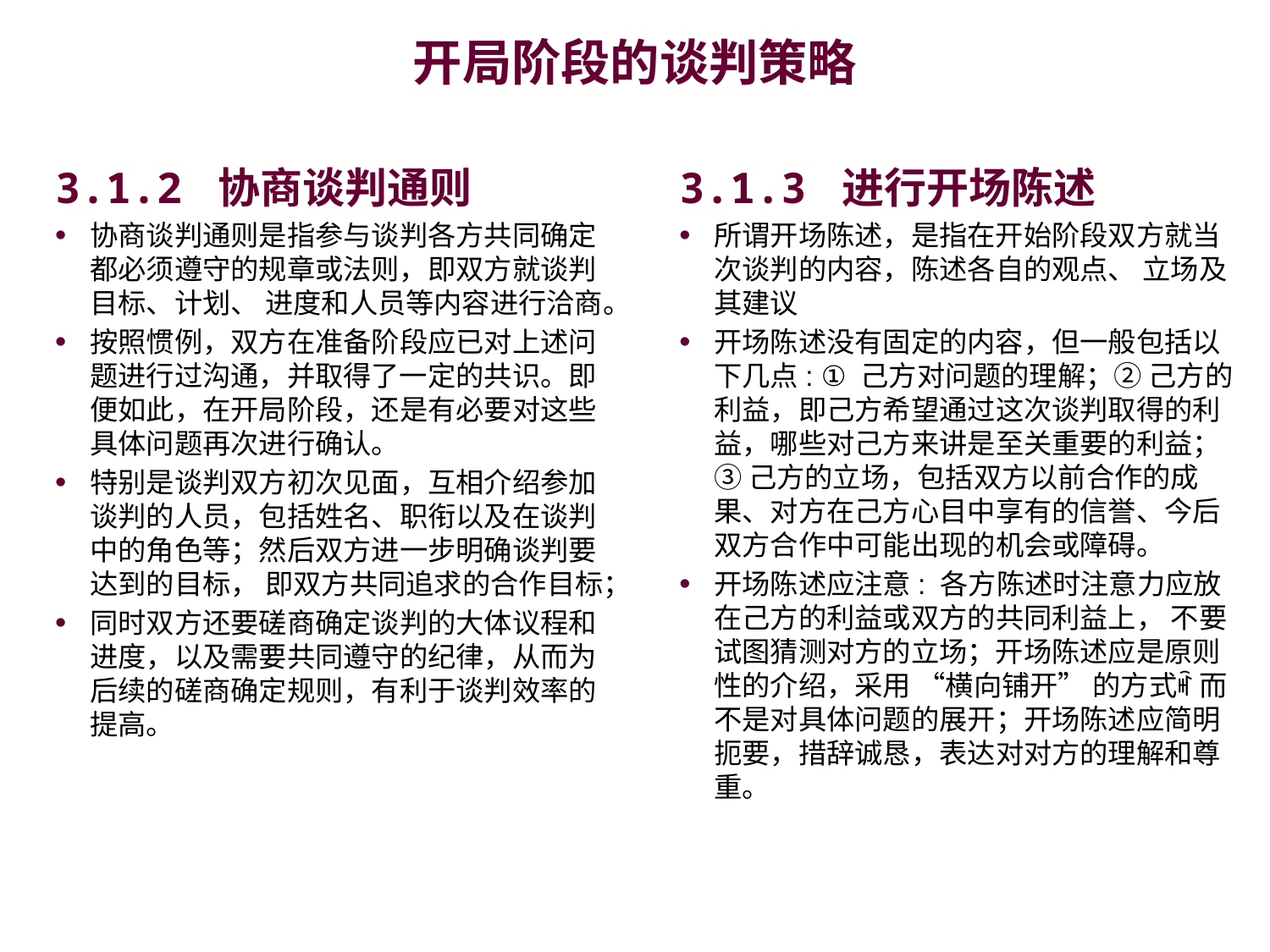

# 开局阶段的谈判策略
3.1.2 协商谈判通则
协商谈判通则是指参与谈判各方共同确定都必须遵守的规章或法则，即双方就谈判目标、计划、 进度和人员等内容进行洽商。
按照惯例，双方在准备阶段应已对上述问题进行过沟通，并取得了一定的共识。即便如此，在开局阶段，还是有必要对这些具体问题再次进行确认。
特别是谈判双方初次见面，互相介绍参加谈判的人员，包括姓名、职衔以及在谈判中的角色等；然后双方进一步明确谈判要达到的目标， 即双方共同追求的合作目标；
同时双方还要磋商确定谈判的大体议程和进度，以及需要共同遵守的纪律，从而为后续的磋商确定规则，有利于谈判效率的提高。
3.1.3 进行开场陈述
所谓开场陈述，是指在开始阶段双方就当次谈判的内容，陈述各自的观点、 立场及其建议
开场陈述没有固定的内容，但一般包括以下几点: ① 己方对问题的理解；② 己方的利益，即己方希望通过这次谈判取得的利益，哪些对己方来讲是至关重要的利益；③ 己方的立场，包括双方以前合作的成果、对方在己方心目中享有的信誉、今后双方合作中可能出现的机会或障碍。
开场陈述应注意: 各方陈述时注意力应放在己方的利益或双方的共同利益上， 不要试图猜测对方的立场；开场陈述应是原则性的介绍，采用 “横向铺开” 的方式ꎬ 而不是对具体问题的展开；开场陈述应简明扼要，措辞诚恳，表达对对方的理解和尊重。